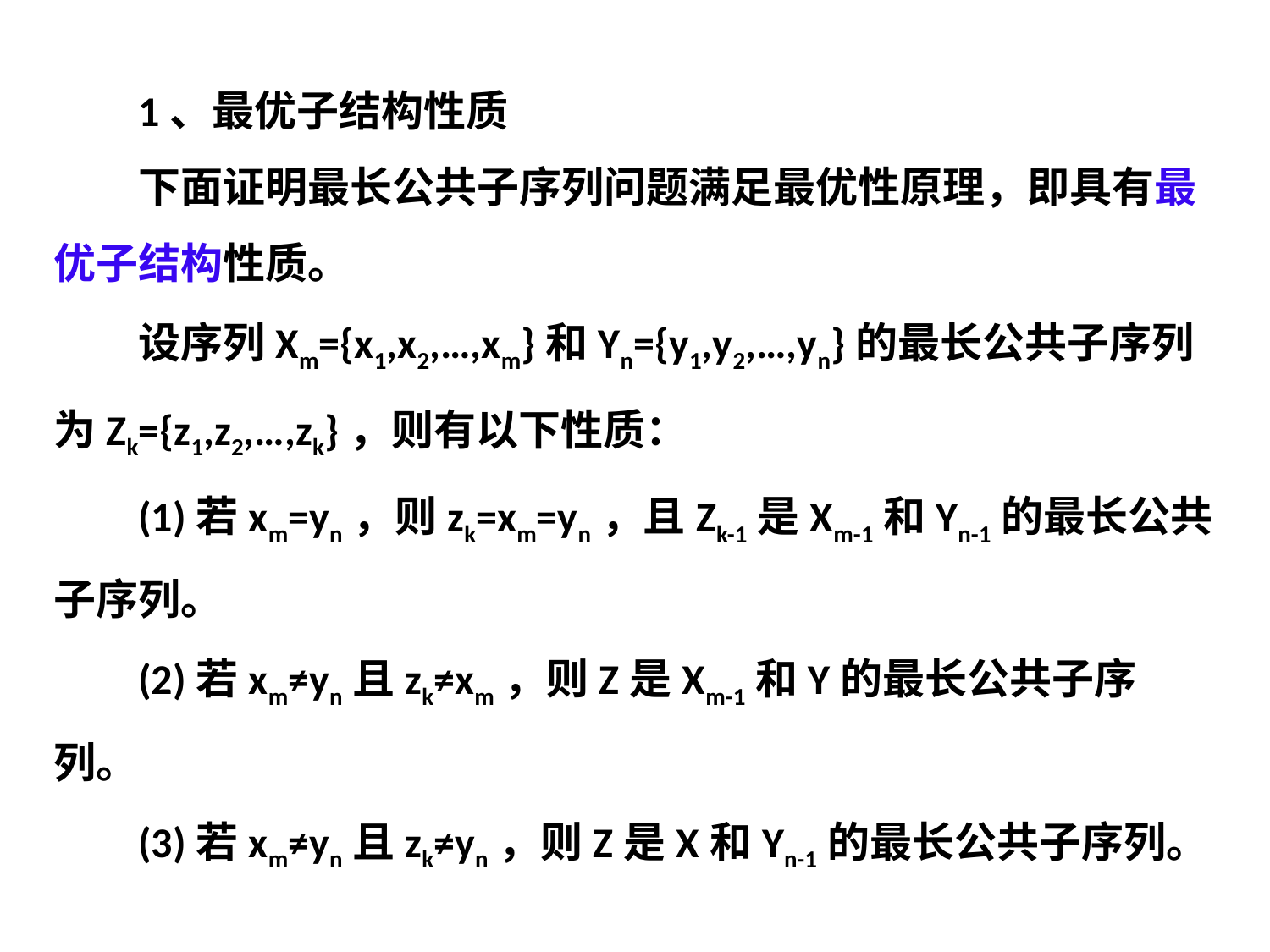

1、最优子结构性质
下面证明最长公共子序列问题满足最优性原理，即具有最优子结构性质。
设序列Xm={x1,x2,…,xm}和Yn={y1,y2,…,yn}的最长公共子序列为Zk={z1,z2,…,zk}，则有以下性质：
(1)若xm=yn，则zk=xm=yn，且Zk-1是Xm-1和Yn-1的最长公共子序列。
(2)若xm≠yn且zk≠xm，则Z是Xm-1和Y的最长公共子序列。
(3)若xm≠yn且zk≠yn，则Z是X和Yn-1的最长公共子序列。